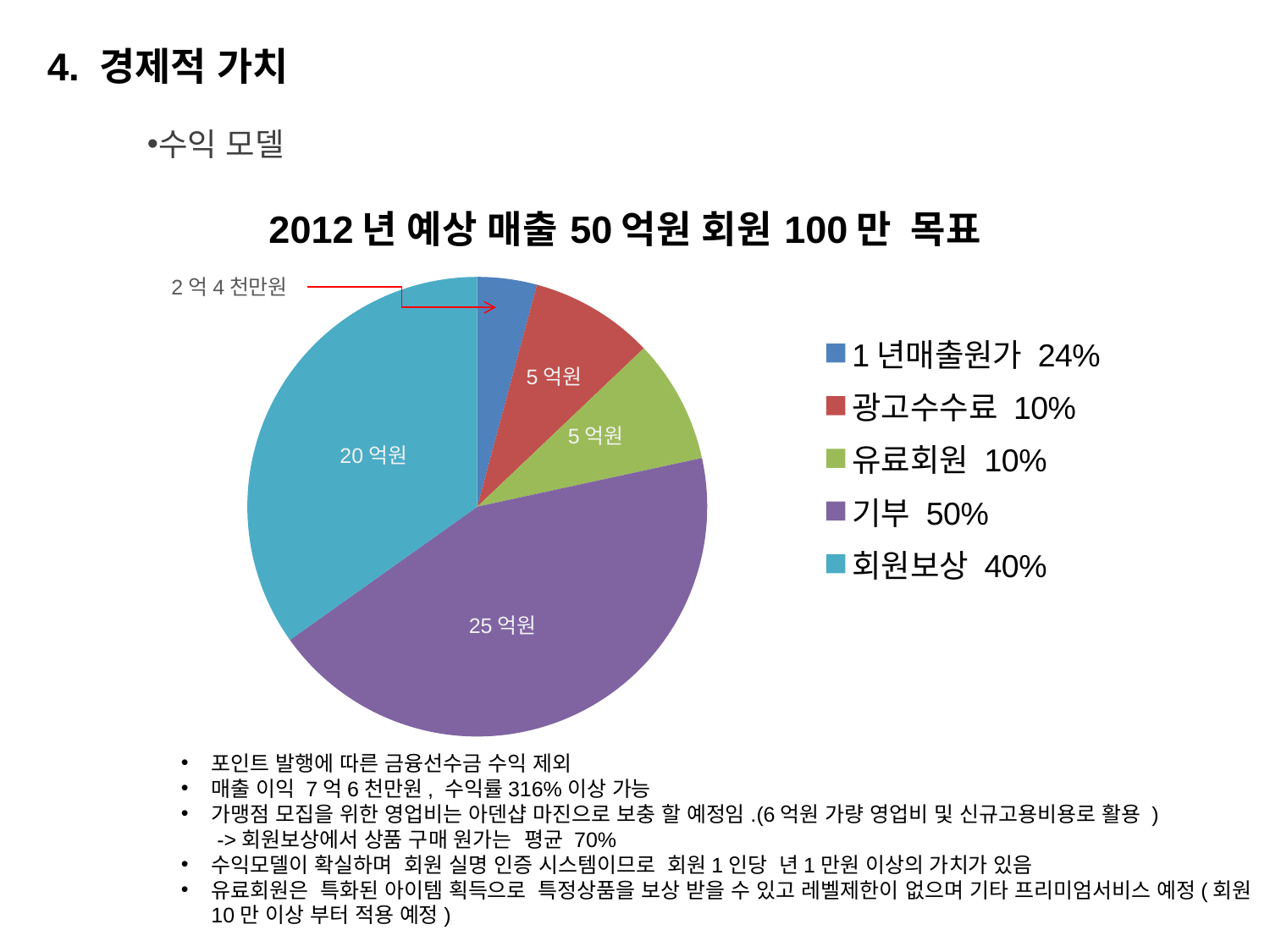

4. 경제적 가치
수익 모델

### Chart: 2012년 예상 매출50억원 회원100만  목표

| Category | 매출10억원 회원10만 |
|---|---|
| 1년매출원가 24% | 24000.0 |
| 광고수수료 10% | 50000.0 |
| 유료회원 10% | 50000.0 |
| 기부 50% | 250000.0 |
| 회원보상 40% | 200000.0 |
2억4천만원
   5억원
5억원
20억원
25억원
포인트 발행에 따른 금융선수금 수익 제외
매출 이익 7억6천만원, 수익률316%이상 가능
가맹점 모집을 위한 영업비는 아덴샵 마진으로 보충 할 예정임.(6억원 가량 영업비 및 신규고용비용로 활용 )
 ->회원보상에서 상품 구매 원가는  평균 70%
수익모델이 확실하며  회원 실명 인증 시스템이므로  회원1인당  년1만원 이상의 가치가 있음
유료회원은  특화된 아이템 획득으로  특정상품을 보상 받을 수 있고 레벨제한이 없으며 기타 프리미엄서비스 예정(회원 10만 이상 부터 적용 예정)